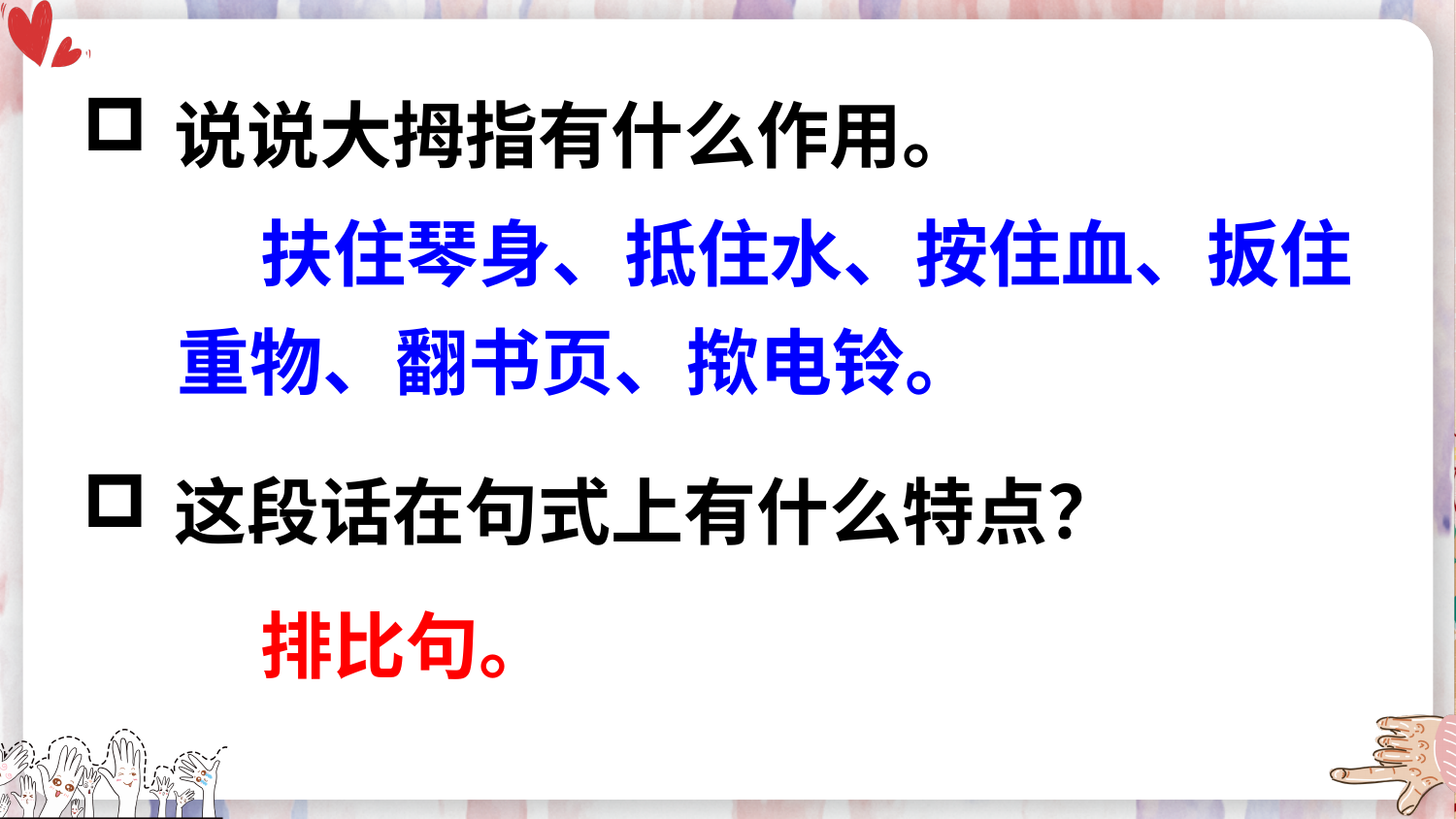

说说大拇指有什么作用。
    扶住琴身、抵住水、按住血、扳住重物、翻书页、揿电铃。
这段话在句式上有什么特点？
    排比句。